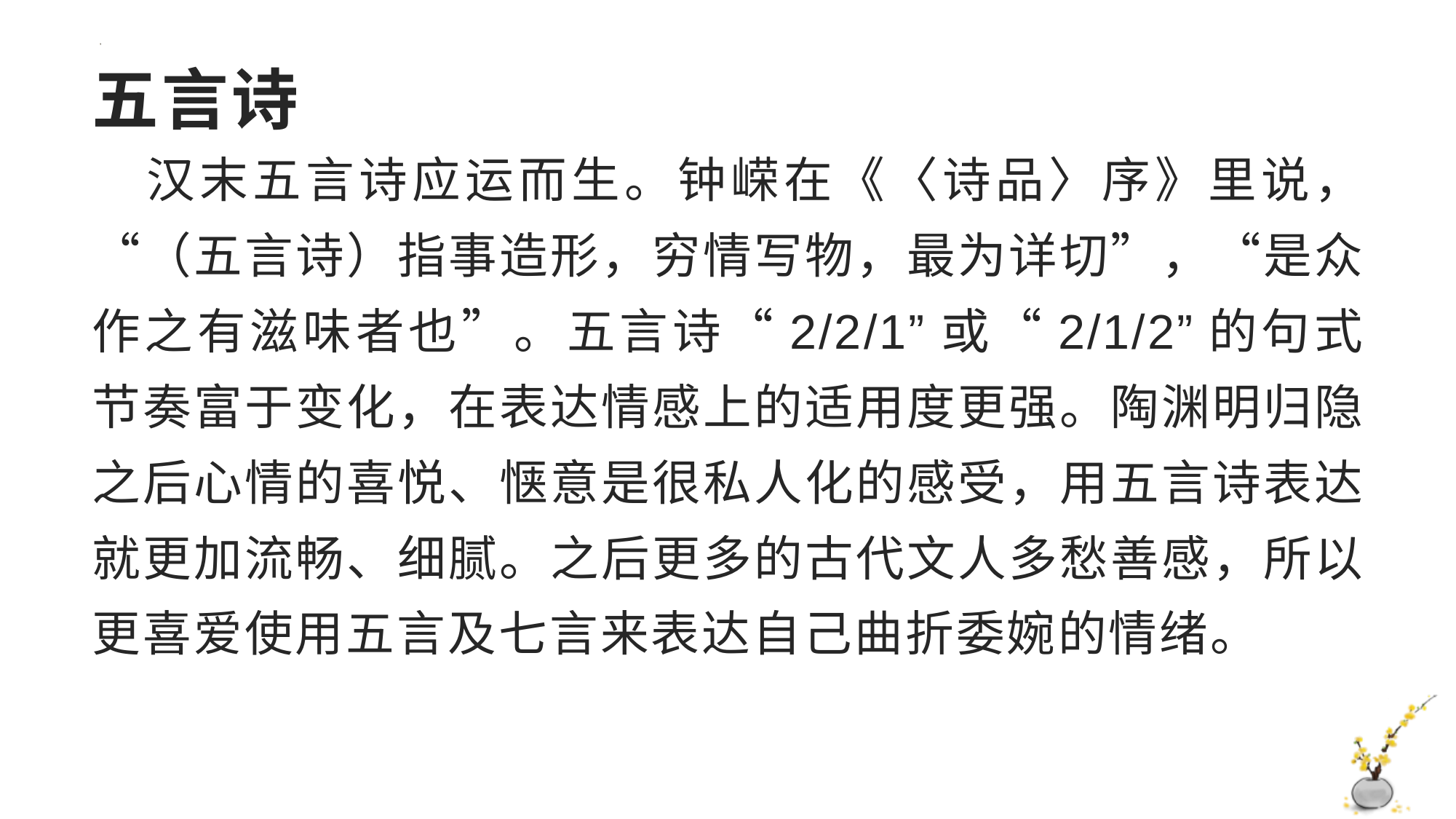

# 五言诗
汉末五言诗应运而生。钟嵘在《〈诗品〉序》里说，“（五言诗）指事造形，穷情写物，最为详切”，“是众作之有滋味者也”。五言诗“2/2/1”或“2/1/2”的句式节奏富于变化，在表达情感上的适用度更强。陶渊明归隐之后心情的喜悦、惬意是很私人化的感受，用五言诗表达就更加流畅、细腻。之后更多的古代文人多愁善感，所以更喜爱使用五言及七言来表达自己曲折委婉的情绪。